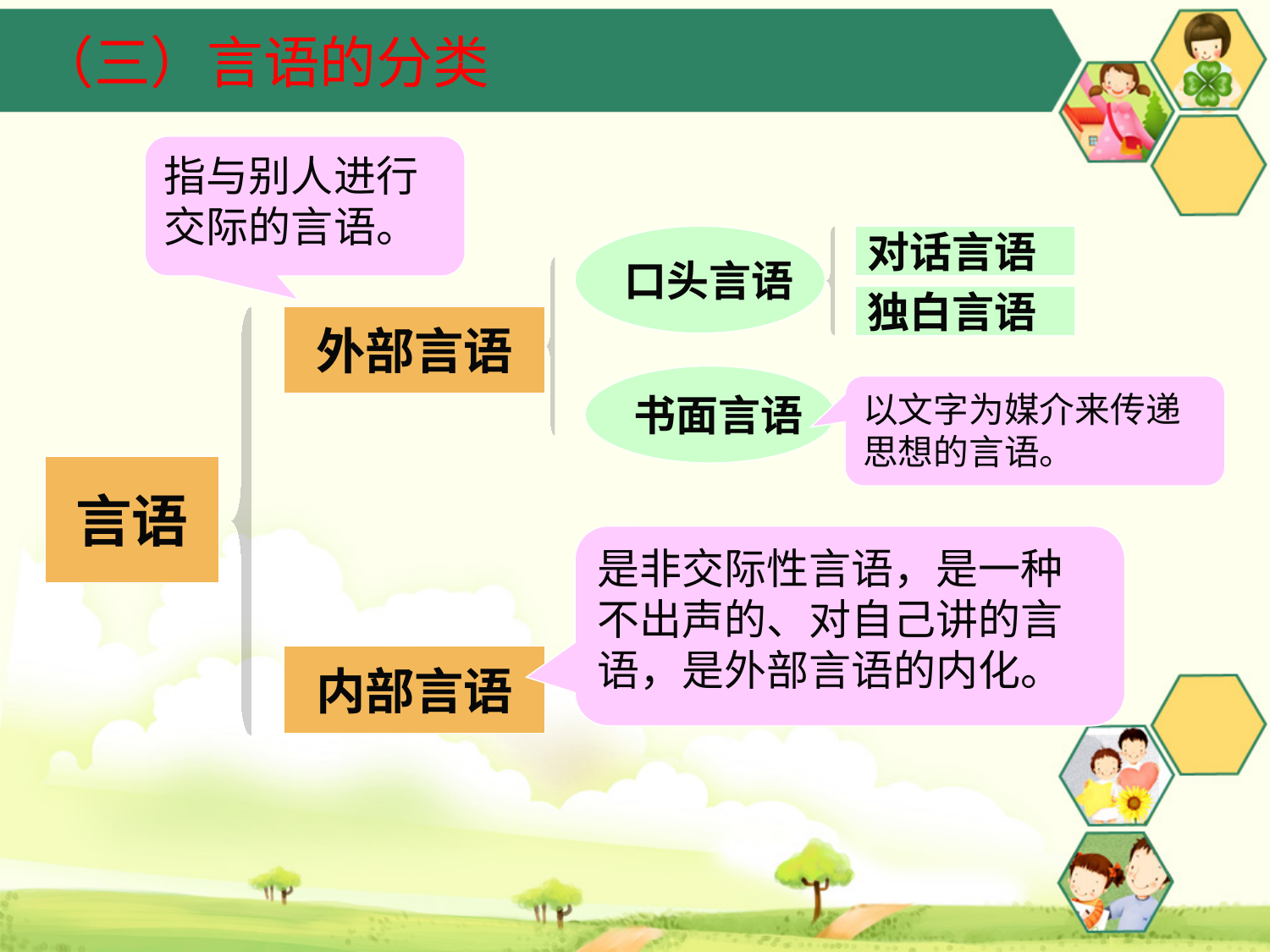

# （三）言语的分类
指与别人进行交际的言语。

口头言语
对话言语

独白言语

外部言语
言语
内部言语
书面言语
以文字为媒介来传递思想的言语。
是非交际性言语，是一种不出声的、对自己讲的言语，是外部言语的内化。